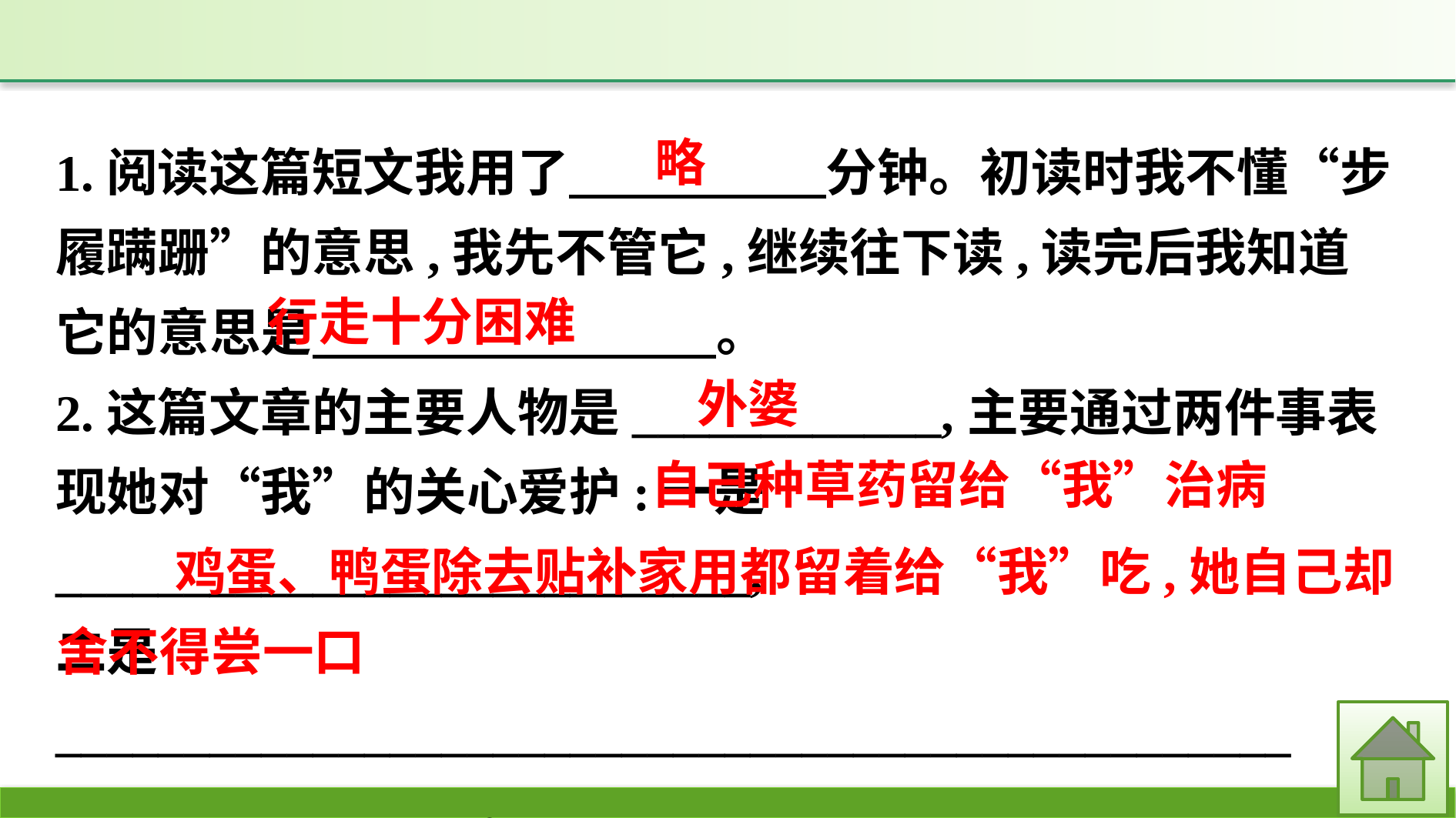

1.阅读这篇短文我用了　　　　　分钟。初读时我不懂“步履蹒跚”的意思,我先不管它,继续往下读,读完后我知道它的意思是　                              。
2.这篇文章的主要人物是____________,主要通过两件事表现她对“我”的关心爱护:一是___________________________,
二是________________________________________________
________________。
略
行走十分困难
外婆
自己种草药留给“我”治病
         鸡蛋、鸭蛋除去贴补家用都留着给“我”吃,她自己却舍不得尝一口